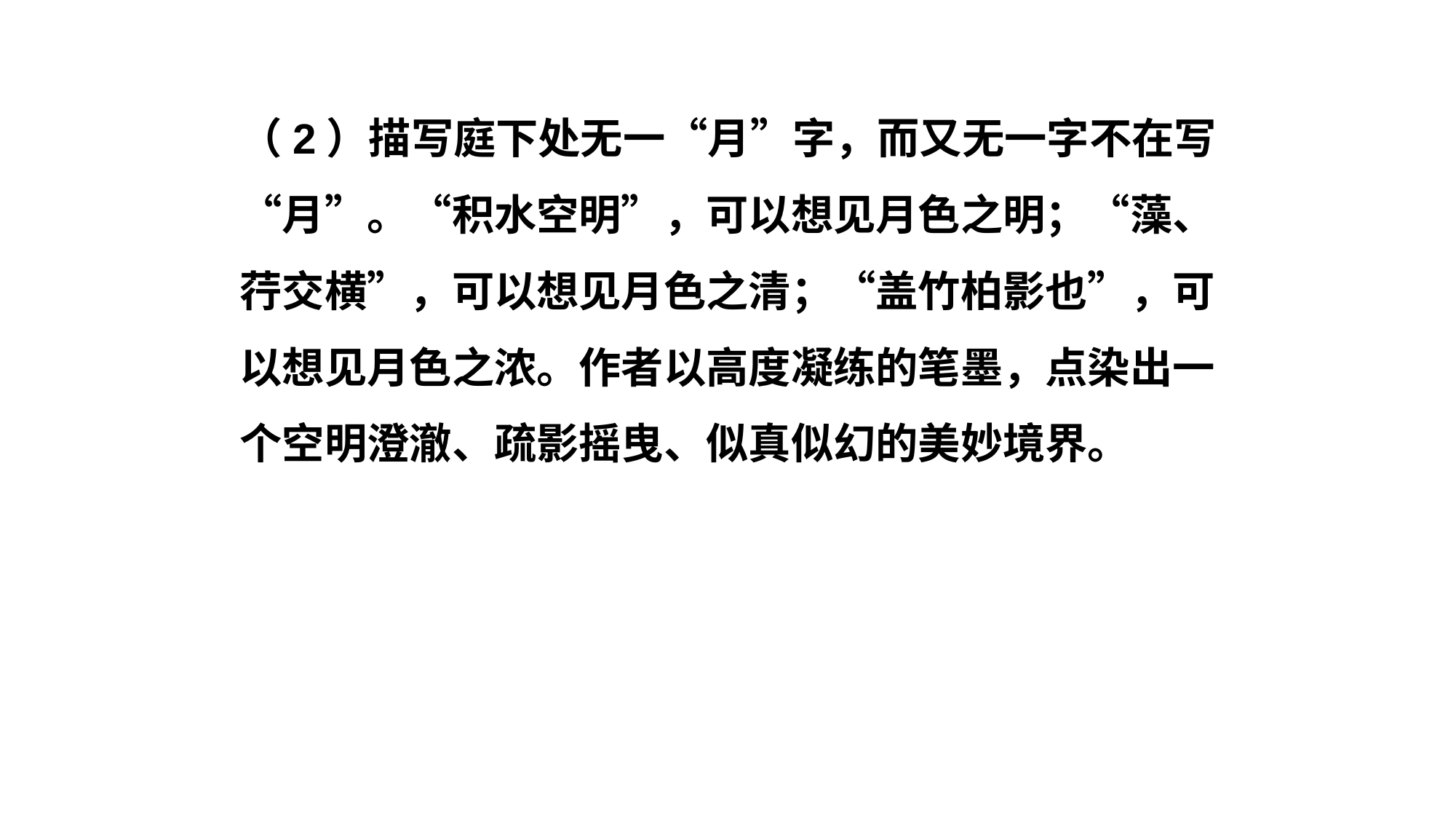

（2）描写庭下处无一“月”字，而又无一字不在写“月”。“积水空明”，可以想见月色之明；“藻、荇交横”，可以想见月色之清；“盖竹柏影也”，可以想见月色之浓。作者以高度凝练的笔墨，点染出一个空明澄澈、疏影摇曳、似真似幻的美妙境界。